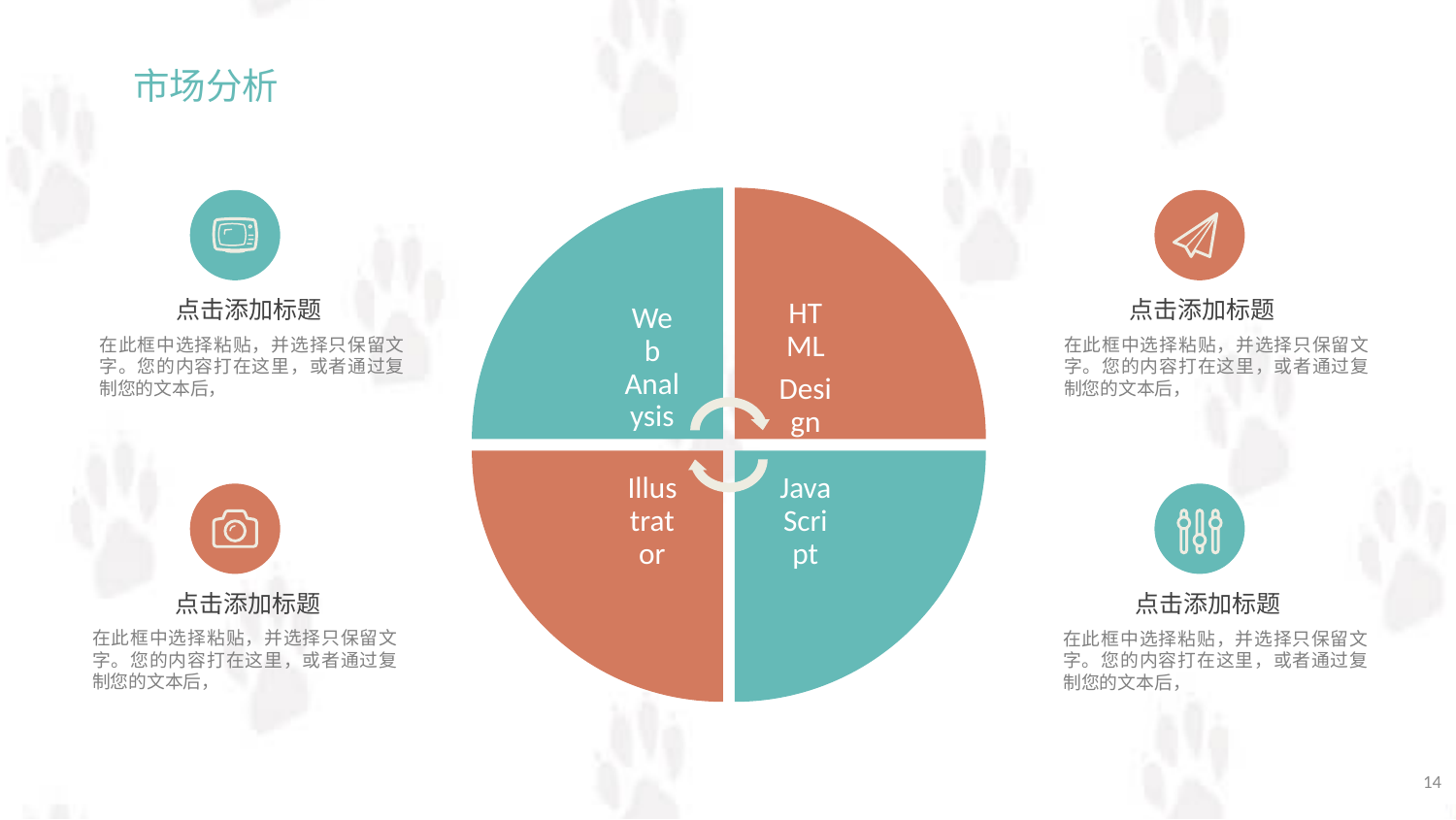

Web Analysis
HTML
Design

Java Script
Illustrator

点击添加标题
在此框中选择粘贴，并选择只保留文字。您的内容打在这里，或者通过复制您的文本后，
点击添加标题
在此框中选择粘贴，并选择只保留文字。您的内容打在这里，或者通过复制您的文本后，

点击添加标题
在此框中选择粘贴，并选择只保留文字。您的内容打在这里，或者通过复制您的文本后，
点击添加标题
在此框中选择粘贴，并选择只保留文字。您的内容打在这里，或者通过复制您的文本后，
14